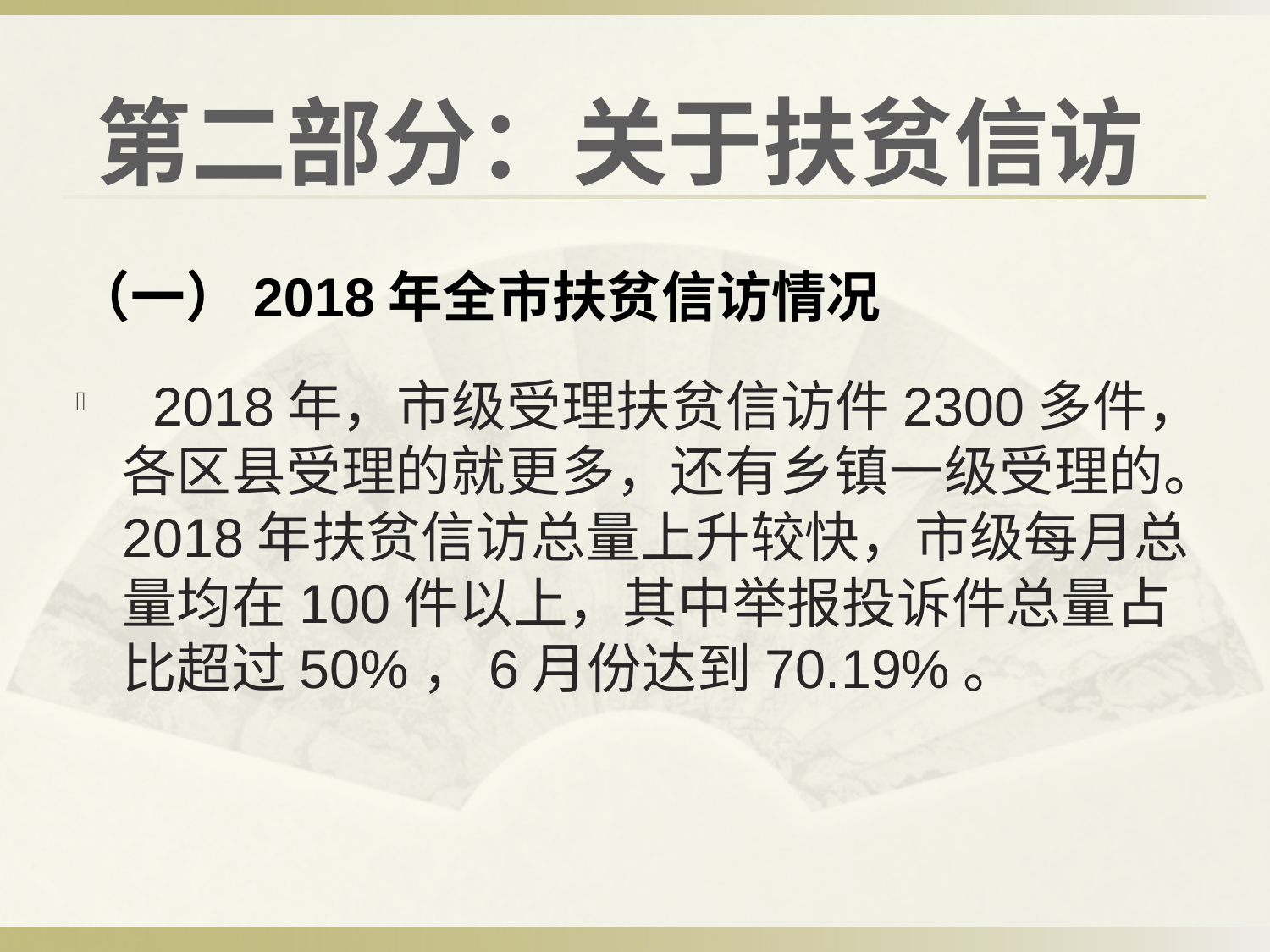

第二部分：关于扶贫信访
（一）2018年全市扶贫信访情况

  2018年，市级受理扶贫信访件2300多件，各区县受理的就更多，还有乡镇一级受理的。2018年扶贫信访总量上升较快，市级每月总量均在100件以上，其中举报投诉件总量占比超过50%，6月份达到70.19%。